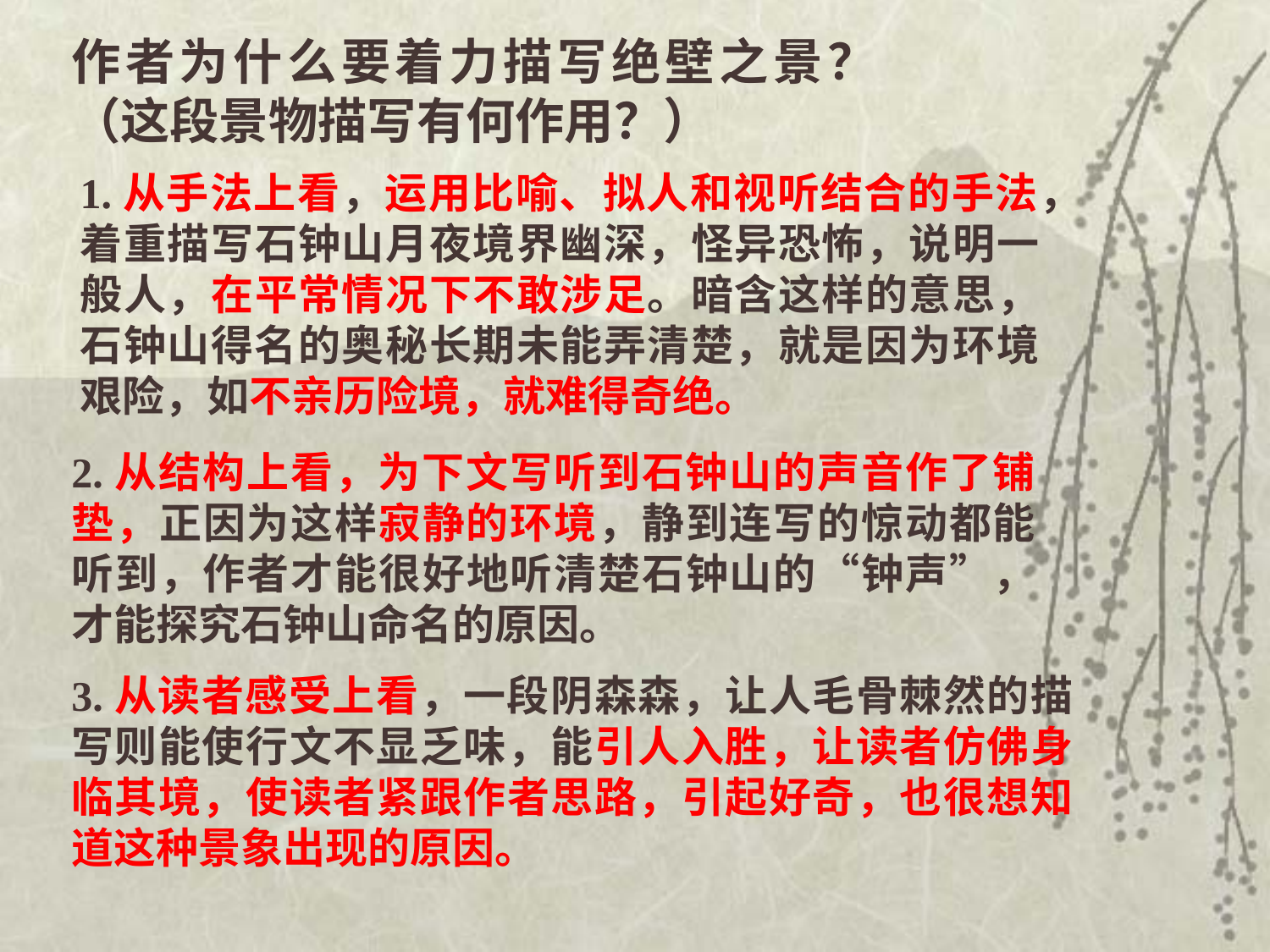

作者为什么要着力描写绝壁之景？（这段景物描写有何作用？）
1.从手法上看，运用比喻、拟人和视听结合的手法，着重描写石钟山月夜境界幽深，怪异恐怖，说明一般人，在平常情况下不敢涉足。暗含这样的意思，石钟山得名的奥秘长期未能弄清楚，就是因为环境艰险，如不亲历险境，就难得奇绝。
2.从结构上看，为下文写听到石钟山的声音作了铺垫，正因为这样寂静的环境，静到连写的惊动都能听到，作者才能很好地听清楚石钟山的“钟声”，才能探究石钟山命名的原因。
3.从读者感受上看，一段阴森森，让人毛骨棘然的描写则能使行文不显乏味，能引人入胜，让读者仿佛身临其境，使读者紧跟作者思路，引起好奇，也很想知道这种景象出现的原因。